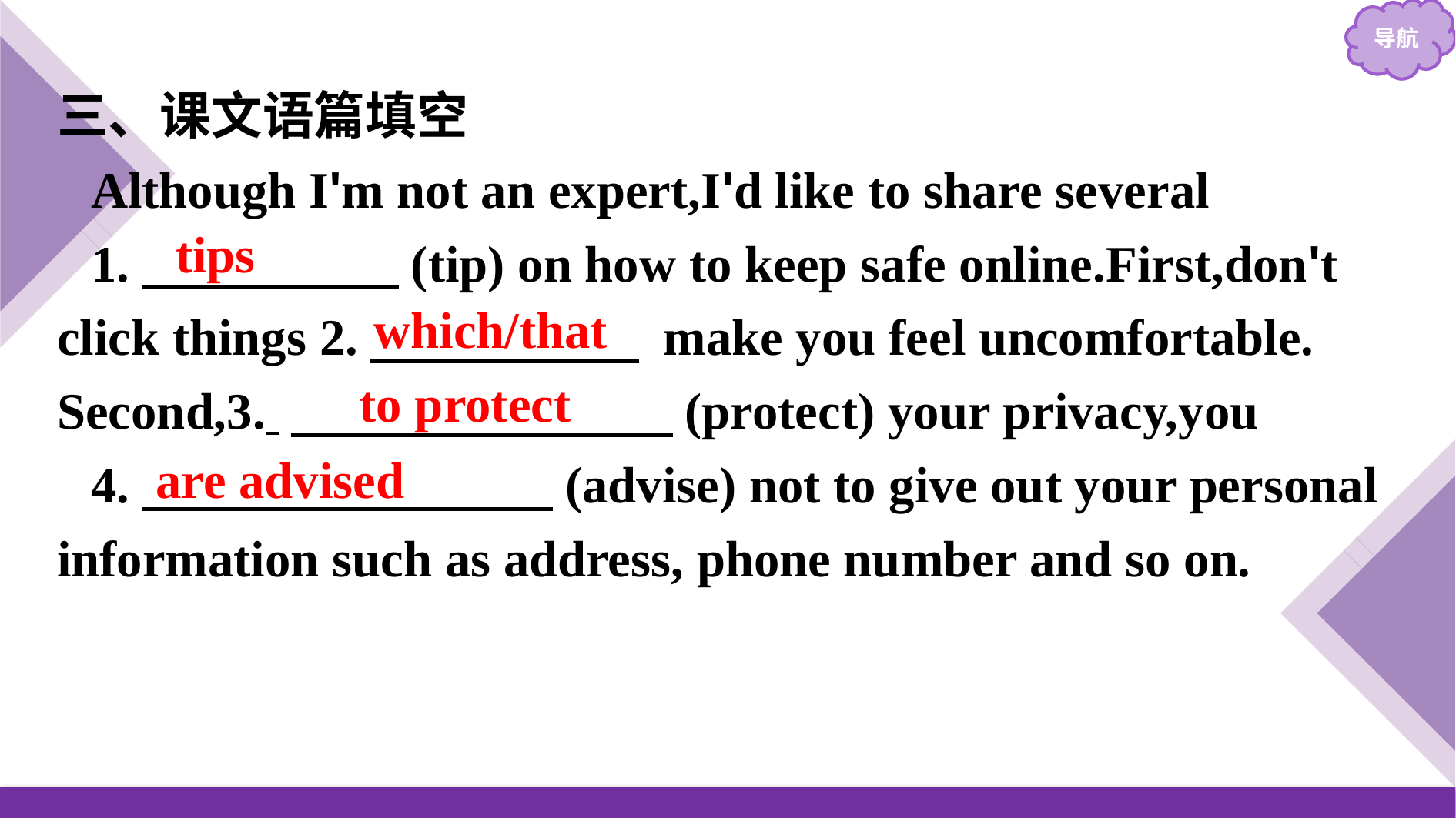

三、课文语篇填空
Although I'm not an expert,I'd like to share several
1.　　　　　(tip) on how to keep safe online.First,don't click things 2.　　　　 　 make you feel uncomfortable. Second,3. 　　　　               (protect) your privacy,you
4.　　　　　　　　(advise) not to give out your personal information such as address, phone number and so on.
tips
which/that
to protect
are advised